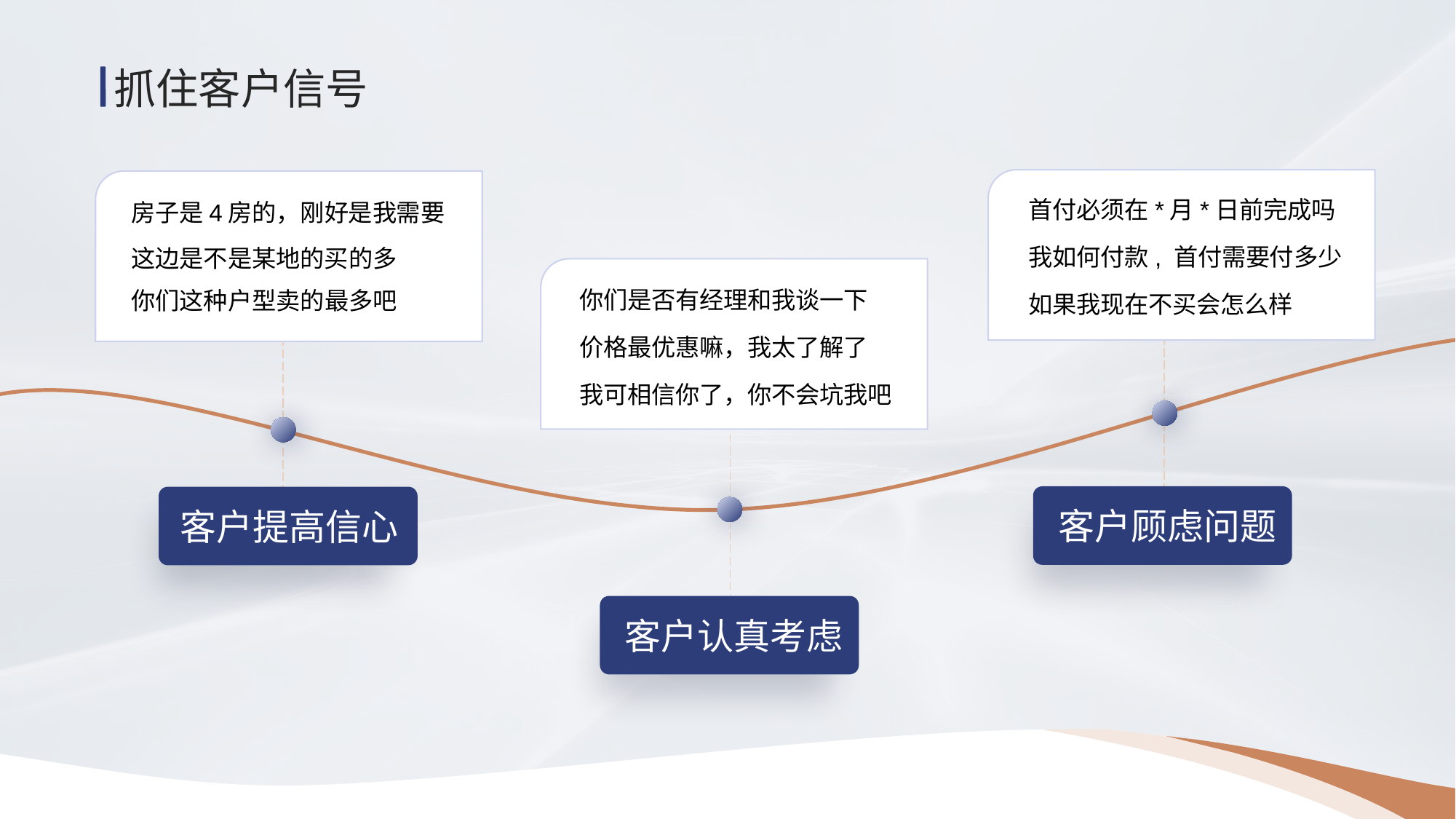

抓住客户信号

首付必须在*月*日前完成吗
我如何付款, 首付需要付多少
如果我现在不买会怎么样
房子是4房的，刚好是我需要
这边是不是某地的买的多
你们这种户型卖的最多吧

你们是否有经理和我谈一下
价格最优惠嘛，我太了解了
我可相信你了，你不会坑我吧

客户顾虑问题
客户提高信心

客户认真考虑